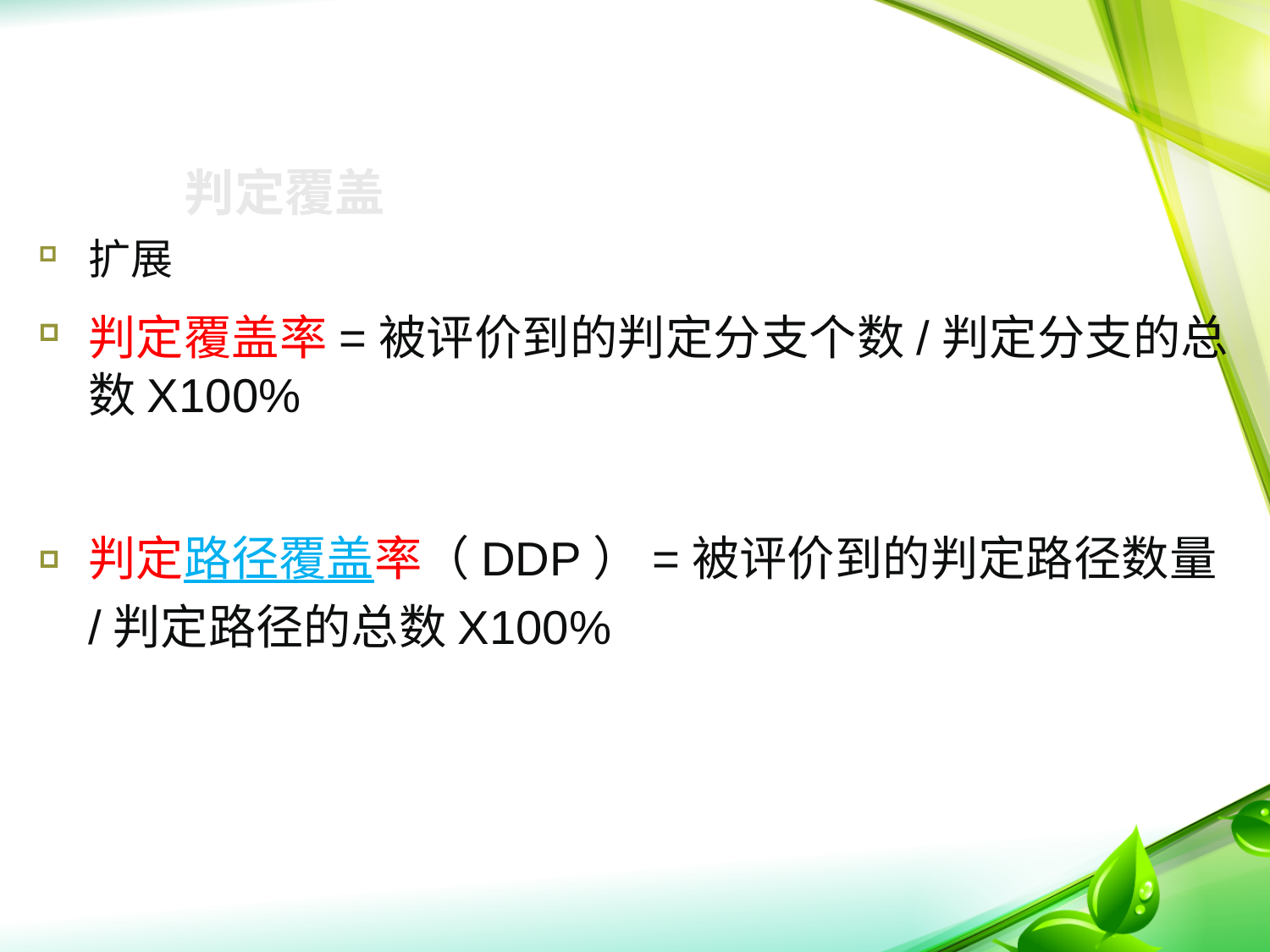

# 判定覆盖
扩展
判定覆盖率=被评价到的判定分支个数/判定分支的总数X100%

判定路径覆盖率（DDP）=被评价到的判定路径数量/判定路径的总数X100%